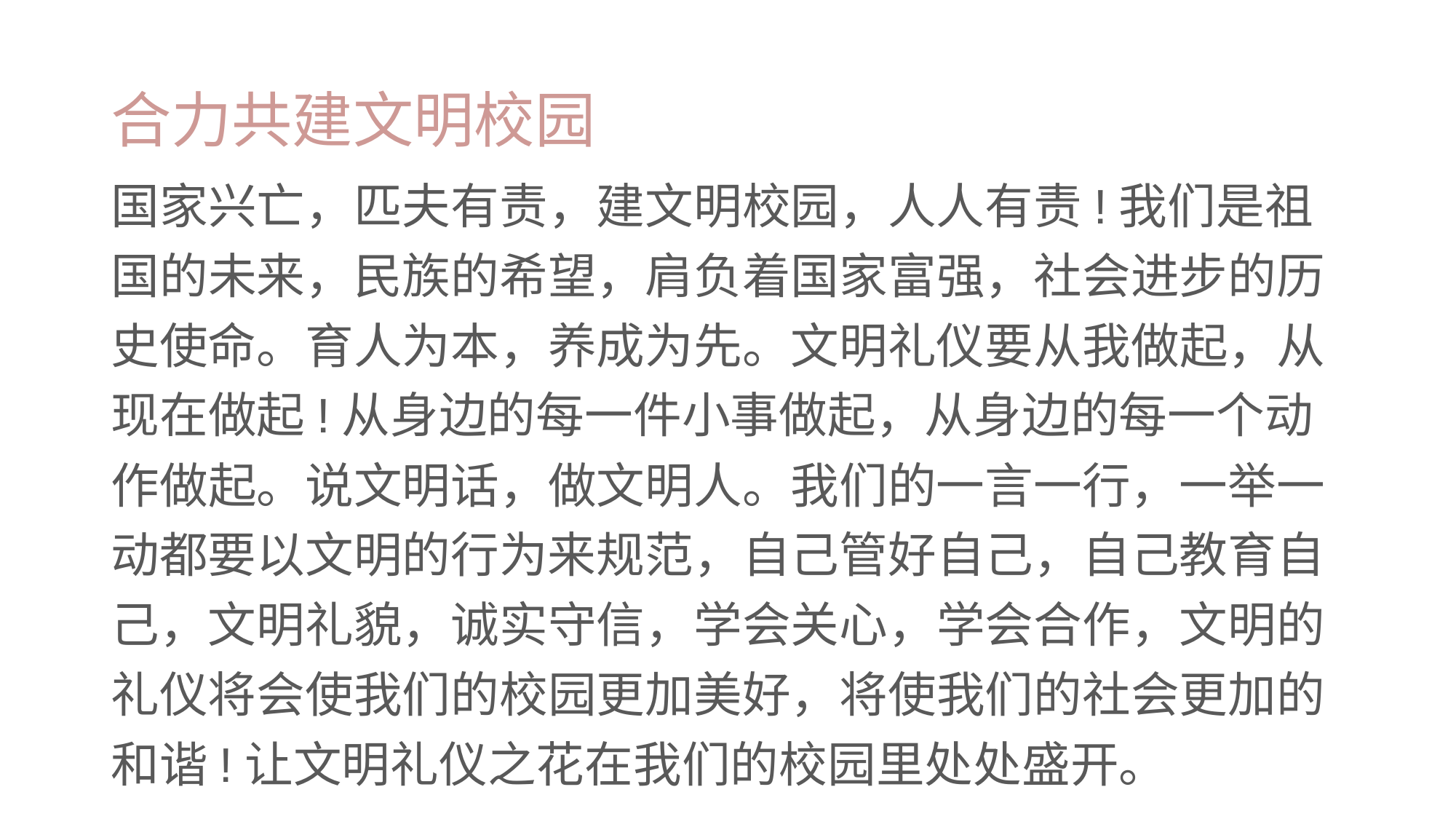

# 合力共建文明校园
国家兴亡，匹夫有责，建文明校园，人人有责!我们是祖国的未来，民族的希望，肩负着国家富强，社会进步的历史使命。育人为本，养成为先。文明礼仪要从我做起，从现在做起!从身边的每一件小事做起，从身边的每一个动作做起。说文明话，做文明人。我们的一言一行，一举一动都要以文明的行为来规范，自己管好自己，自己教育自己，文明礼貌，诚实守信，学会关心，学会合作，文明的礼仪将会使我们的校园更加美好，将使我们的社会更加的和谐!让文明礼仪之花在我们的校园里处处盛开。